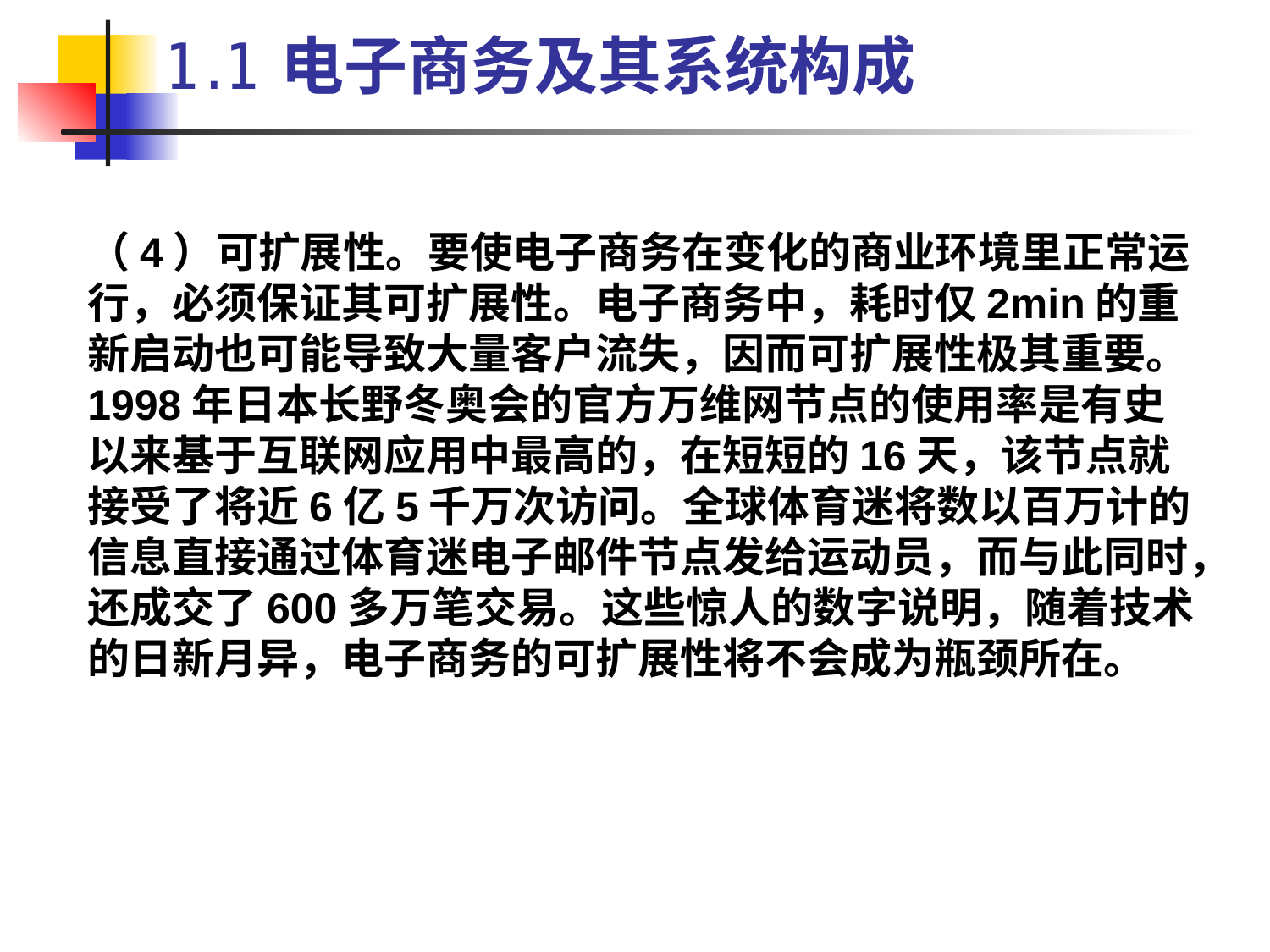

1.1电子商务及其系统构成
（4）可扩展性。要使电子商务在变化的商业环境里正常运行，必须保证其可扩展性。电子商务中，耗时仅2min的重新启动也可能导致大量客户流失，因而可扩展性极其重要。
1998年日本长野冬奥会的官方万维网节点的使用率是有史以来基于互联网应用中最高的，在短短的16天，该节点就接受了将近6亿5千万次访问。全球体育迷将数以百万计的信息直接通过体育迷电子邮件节点发给运动员，而与此同时，还成交了600多万笔交易。这些惊人的数字说明，随着技术的日新月异，电子商务的可扩展性将不会成为瓶颈所在。